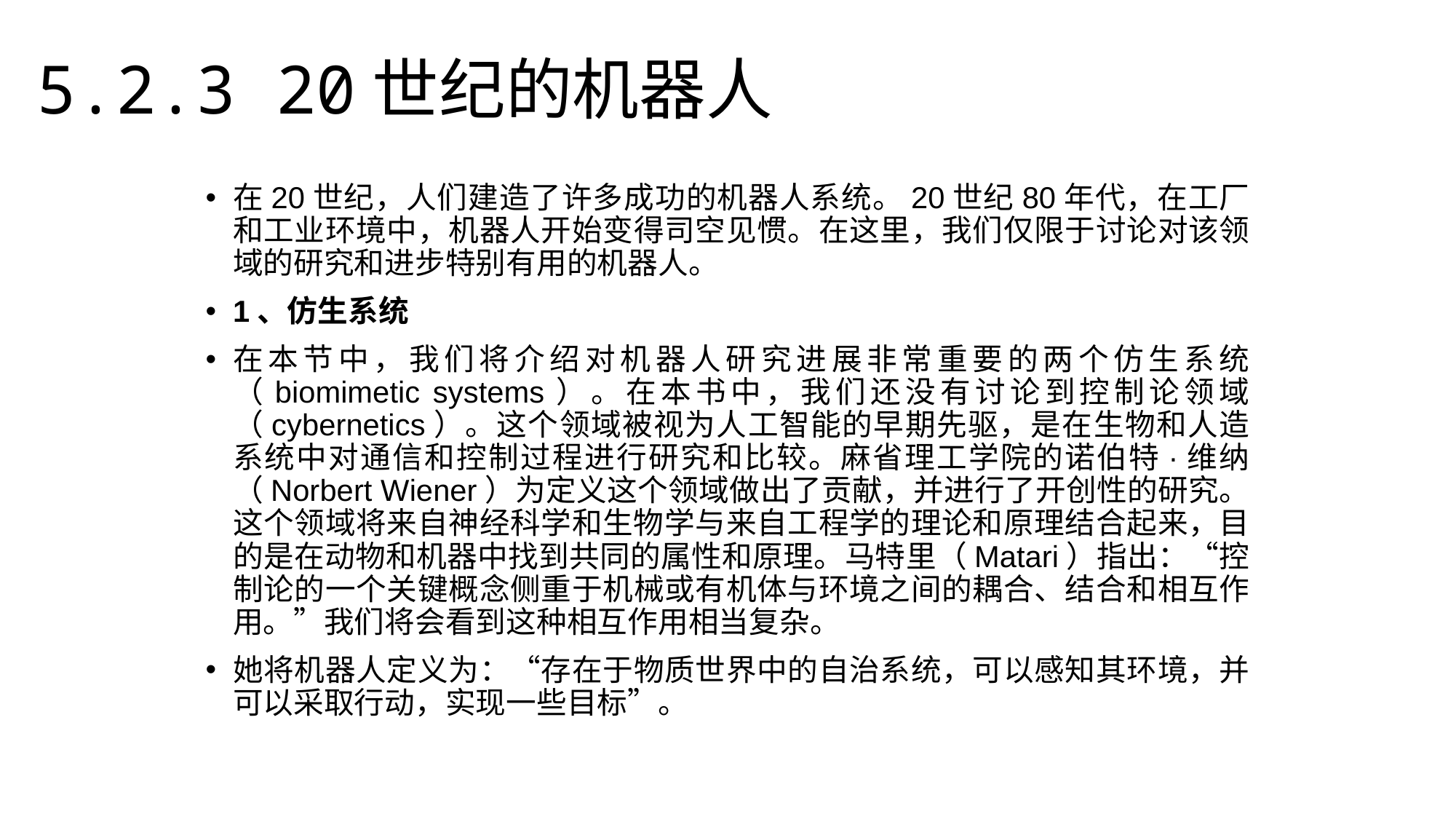

5.2.3 20世纪的机器人

在20世纪，人们建造了许多成功的机器人系统。20世纪80年代，在工厂和工业环境中，机器人开始变得司空见惯。在这里，我们仅限于讨论对该领域的研究和进步特别有用的机器人。
1、仿生系统
在本节中，我们将介绍对机器人研究进展非常重要的两个仿生系统（biomimetic systems）。在本书中，我们还没有讨论到控制论领域（cybernetics）。这个领域被视为人工智能的早期先驱，是在生物和人造系统中对通信和控制过程进行研究和比较。麻省理工学院的诺伯特·维纳（Norbert Wiener）为定义这个领域做出了贡献，并进行了开创性的研究。这个领域将来自神经科学和生物学与来自工程学的理论和原理结合起来，目的是在动物和机器中找到共同的属性和原理。马特里（Matari）指出：“控制论的一个关键概念侧重于机械或有机体与环境之间的耦合、结合和相互作用。”我们将会看到这种相互作用相当复杂。
她将机器人定义为：“存在于物质世界中的自治系统，可以感知其环境，并可以采取行动，实现一些目标”。